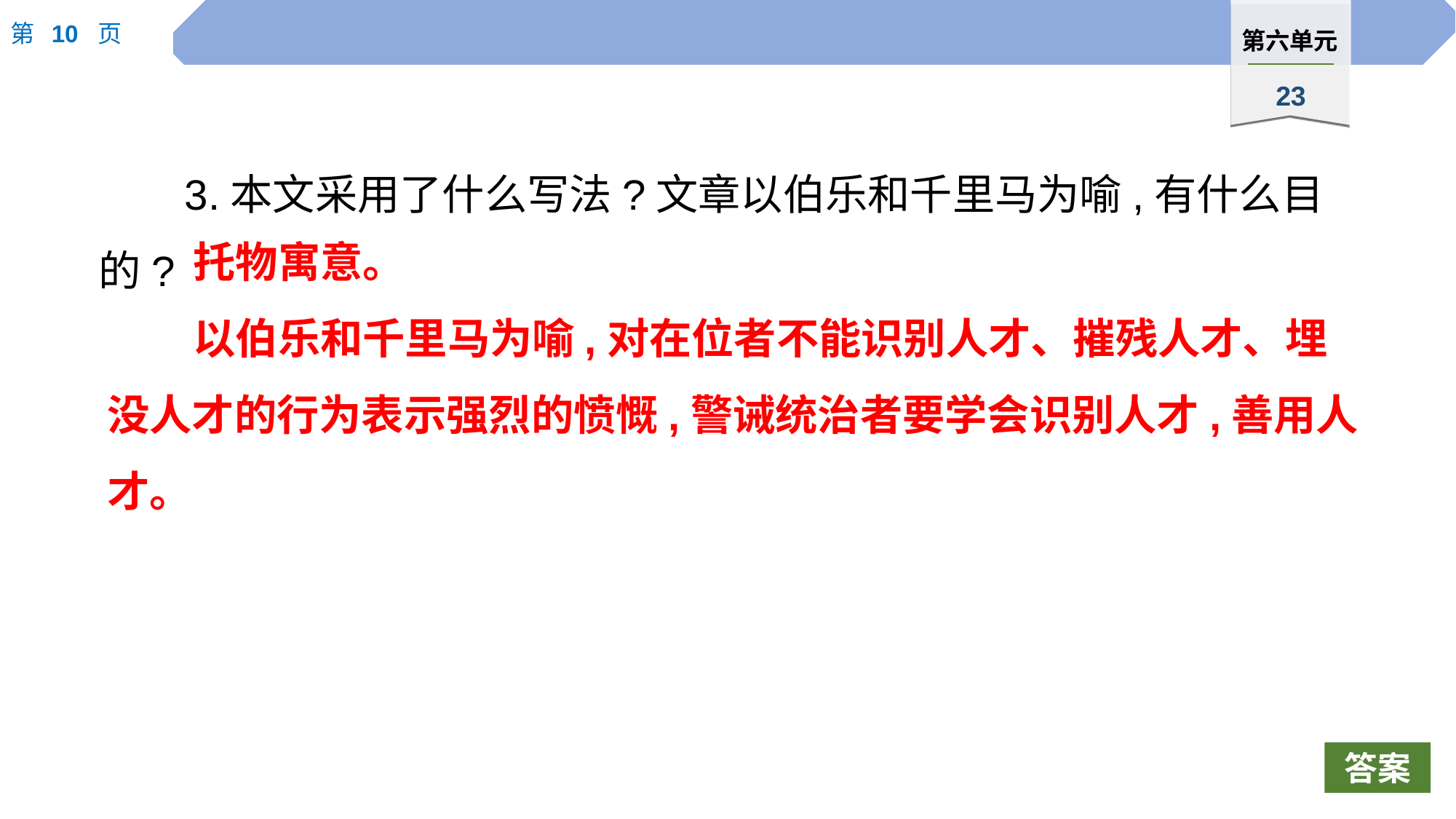

3.本文采用了什么写法?文章以伯乐和千里马为喻,有什么目的?
托物寓意。
以伯乐和千里马为喻,对在位者不能识别人才、摧残人才、埋没人才的行为表示强烈的愤慨,警诫统治者要学会识别人才,善用人才。
答案